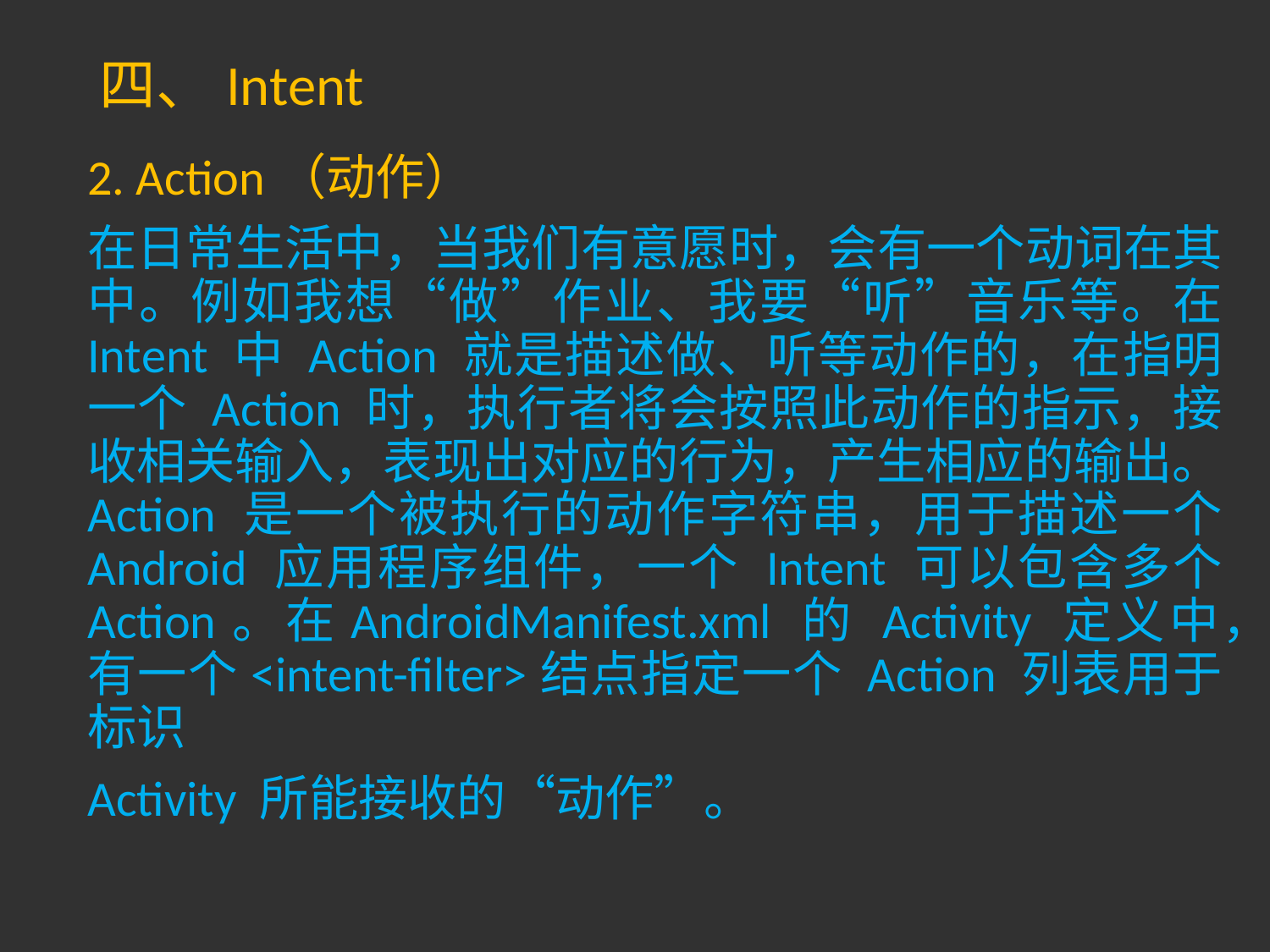

# 四、Intent
2. Action（动作）
在日常生活中，当我们有意愿时，会有一个动词在其中。例如我想“做”作业、我要“听”音乐等。在 Intent 中 Action 就是描述做、听等动作的，在指明一个 Action 时，执行者将会按照此动作的指示，接收相关输入，表现出对应的行为，产生相应的输出。Action 是一个被执行的动作字符串，用于描述一个 Android 应用程序组件，一个 Intent 可以包含多个 Action。在AndroidManifest.xml 的 Activity 定义中，有一个<intent-filter>结点指定一个 Action 列表用于标识
Activity 所能接收的“动作”。